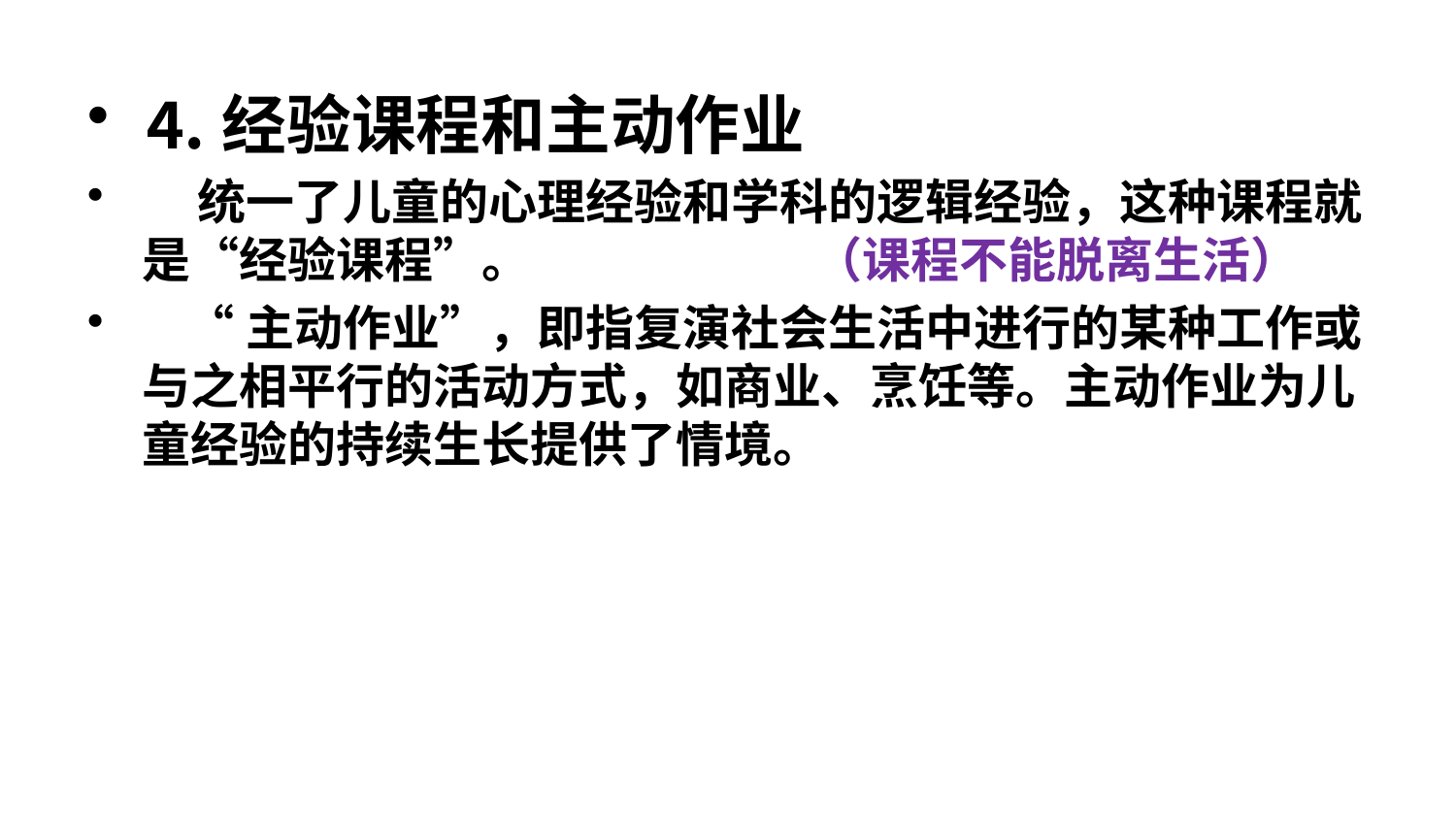

#
⒋经验课程和主动作业
    统一了儿童的心理经验和学科的逻辑经验，这种课程就是“经验课程”。                          （课程不能脱离生活）
    “主动作业”，即指复演社会生活中进行的某种工作或与之相平行的活动方式，如商业、烹饪等。主动作业为儿童经验的持续生长提供了情境。